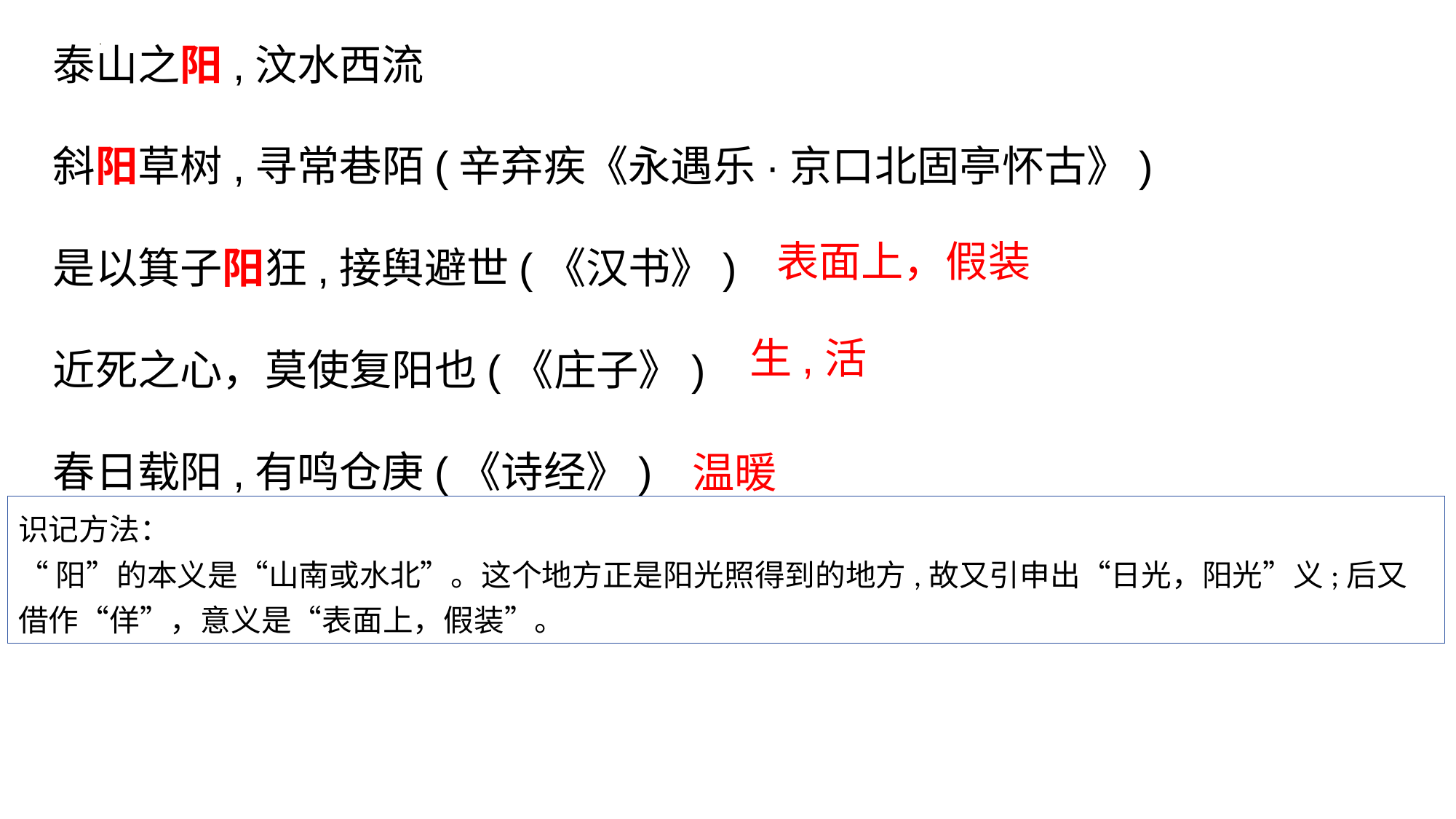

泰山之阳,汶水西流
斜阳草树,寻常巷陌(辛弃疾《永遇乐·京口北固亭怀古》)
是以箕子阳狂,接舆避世(《汉书》)
近死之心，莫使复阳也(《庄子》)
春日载阳,有鸣仓庚(《诗经》)

表面上，假装
生,活
温暖
识记方法：
“阳”的本义是“山南或水北”。这个地方正是阳光照得到的地方,故又引申出“日光，阳光”义;后又借作“佯”，意义是“表面上，假装”。